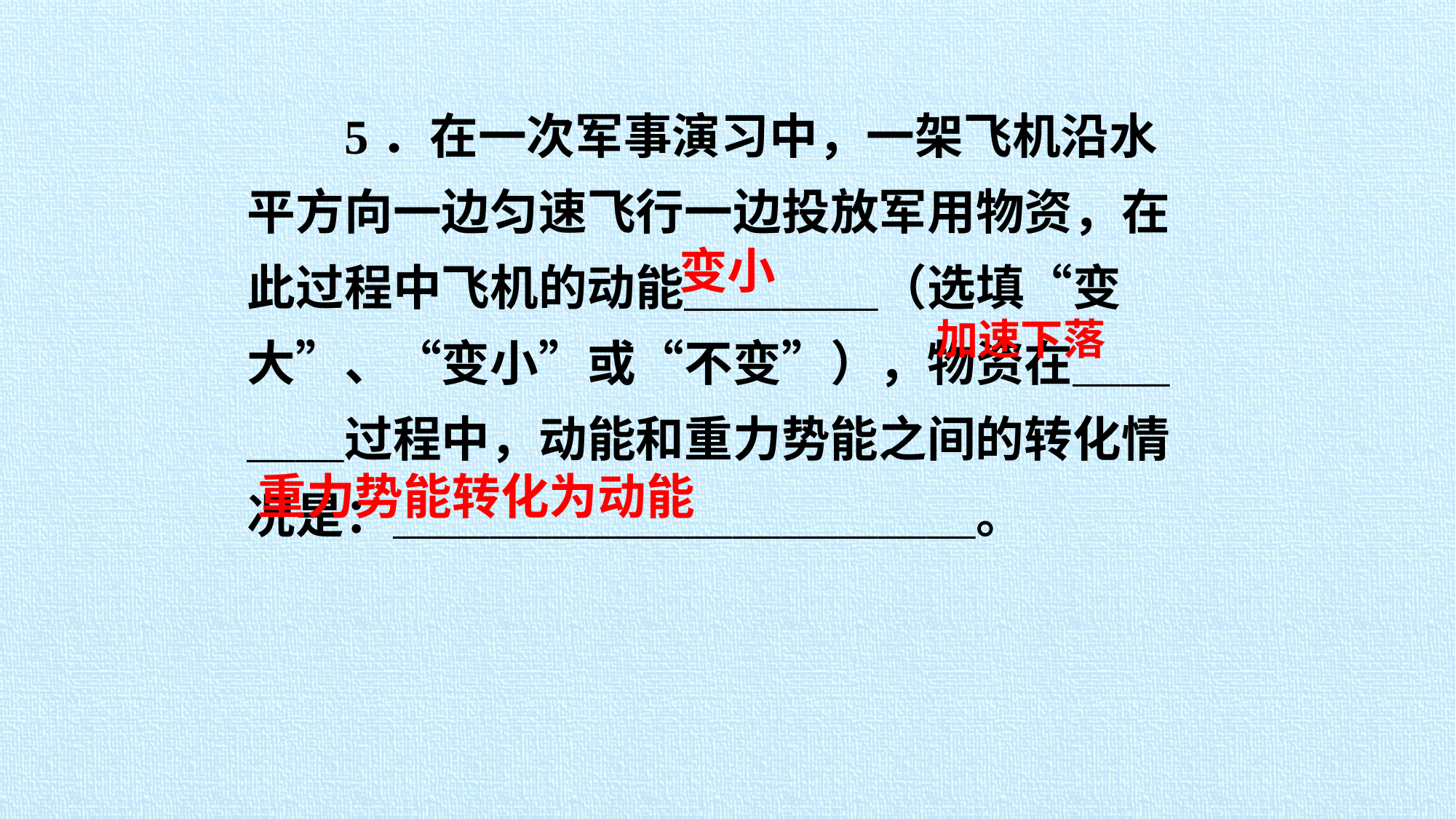

5．在一次军事演习中，一架飞机沿水平方向一边匀速飞行一边投放军用物资，在此过程中飞机的动能＿＿＿＿（选填“变大”、“变小”或“不变”），物资在＿＿＿＿过程中，动能和重力势能之间的转化情况是：＿＿＿＿＿＿＿＿＿＿＿＿。

变小
加速下落
重力势能转化为动能